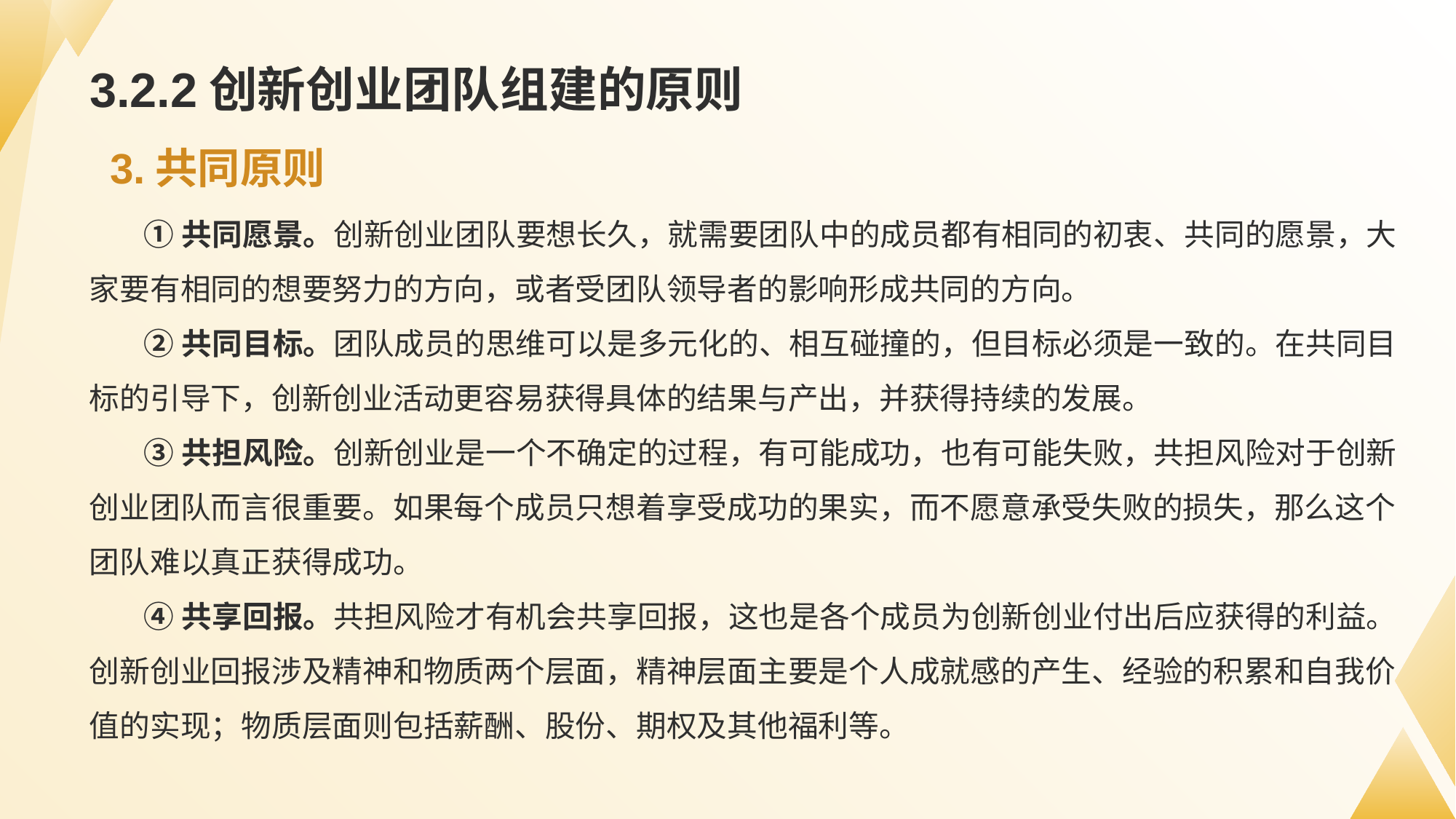

# 3.2.2创新创业团队组建的原则
3.共同原则
①共同愿景。创新创业团队要想长久，就需要团队中的成员都有相同的初衷、共同的愿景，大家要有相同的想要努力的方向，或者受团队领导者的影响形成共同的方向。
②共同目标。团队成员的思维可以是多元化的、相互碰撞的，但目标必须是一致的。在共同目标的引导下，创新创业活动更容易获得具体的结果与产出，并获得持续的发展。
③共担风险。创新创业是一个不确定的过程，有可能成功，也有可能失败，共担风险对于创新创业团队而言很重要。如果每个成员只想着享受成功的果实，而不愿意承受失败的损失，那么这个团队难以真正获得成功。
④共享回报。共担风险才有机会共享回报，这也是各个成员为创新创业付出后应获得的利益。创新创业回报涉及精神和物质两个层面，精神层面主要是个人成就感的产生、经验的积累和自我价值的实现；物质层面则包括薪酬、股份、期权及其他福利等。